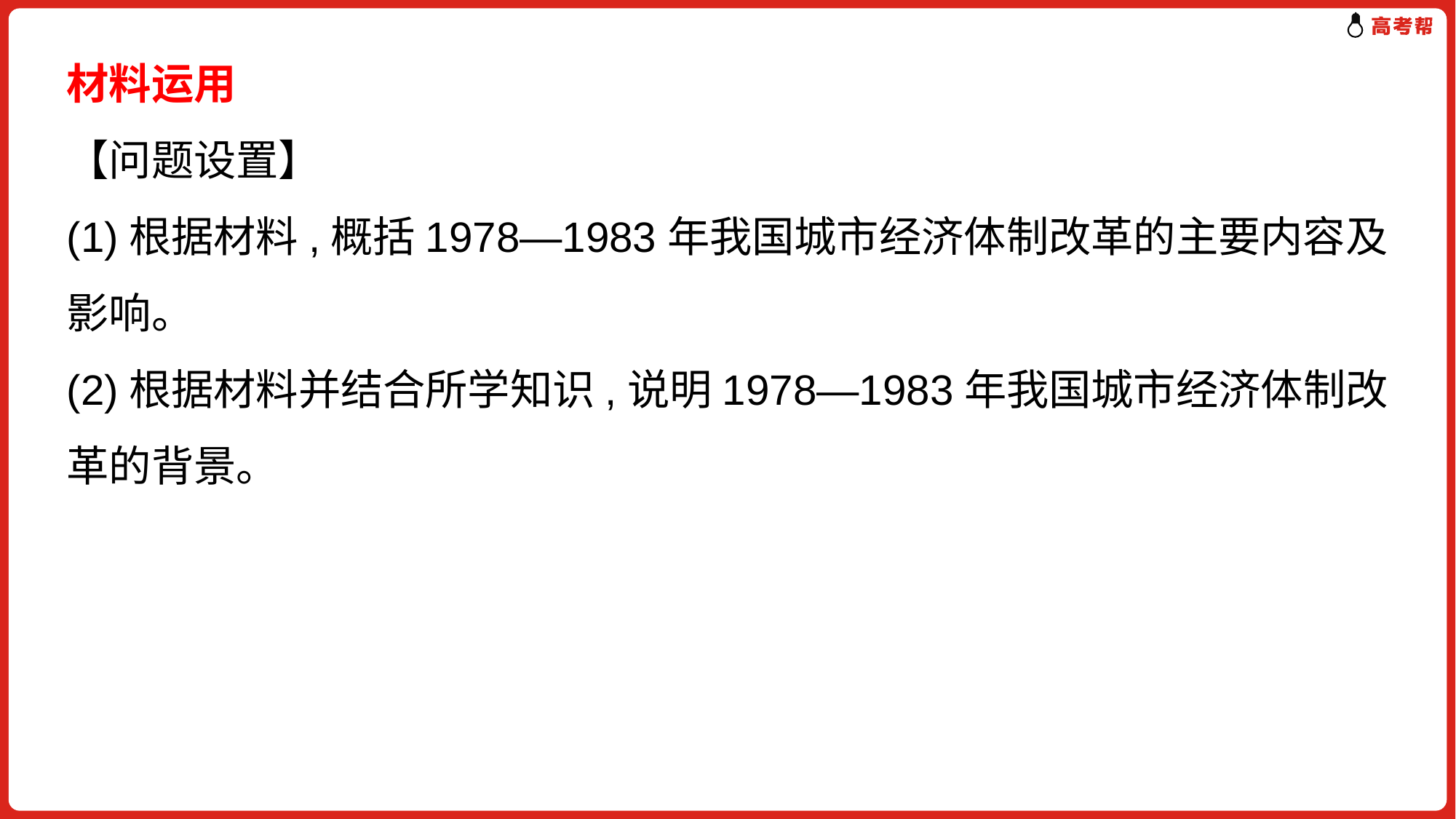

材料运用
【问题设置】
(1)根据材料,概括1978—1983年我国城市经济体制改革的主要内容及影响。
(2)根据材料并结合所学知识,说明1978—1983年我国城市经济体制改革的背景。